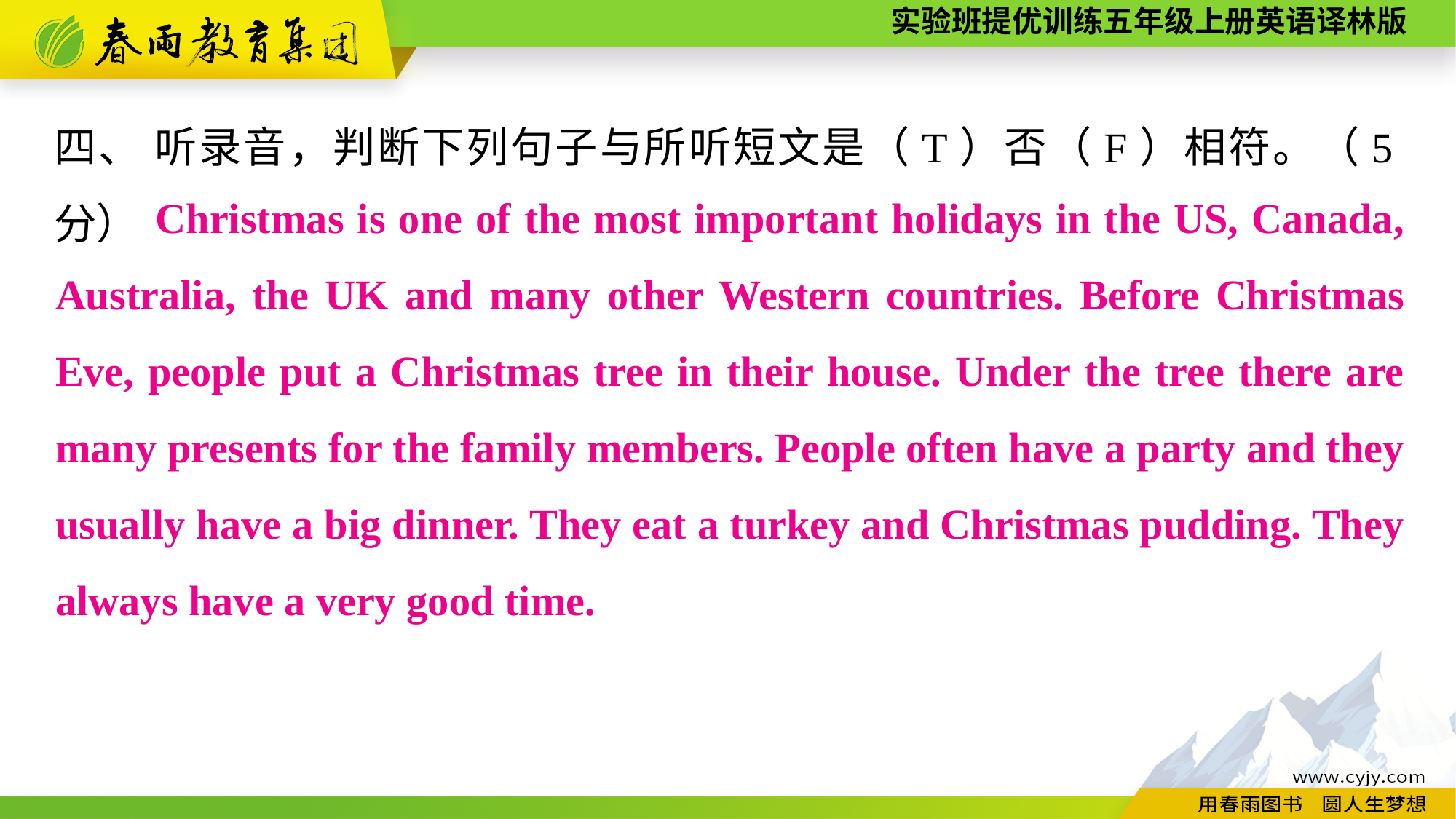

四、 听录音，判断下列句子与所听短文是（T）否（F）相符。（5分）
　　Christmas is one of the most important holidays in the US, Canada, Australia, the UK and many other Western countries. Before Christmas Eve, people put a Christmas tree in their house. Under the tree there are many presents for the family members. People often have a party and they usually have a big dinner. They eat a turkey and Christmas pudding. They always have a very good time.